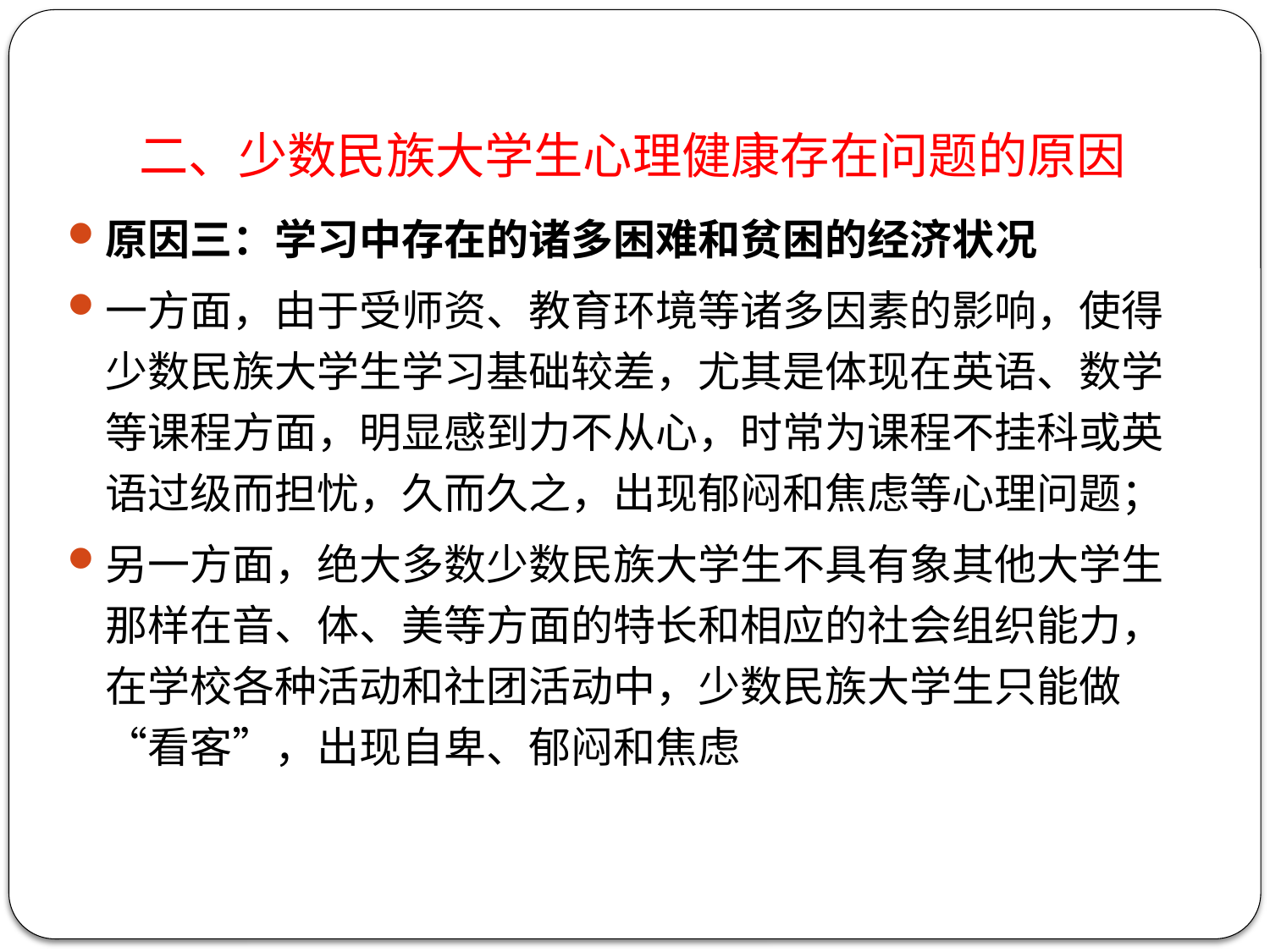

# 二、少数民族大学生心理健康存在问题的原因
原因三：学习中存在的诸多困难和贫困的经济状况
一方面，由于受师资、教育环境等诸多因素的影响，使得少数民族大学生学习基础较差，尤其是体现在英语、数学等课程方面，明显感到力不从心，时常为课程不挂科或英语过级而担忧，久而久之，出现郁闷和焦虑等心理问题；
另一方面，绝大多数少数民族大学生不具有象其他大学生那样在音、体、美等方面的特长和相应的社会组织能力，在学校各种活动和社团活动中，少数民族大学生只能做“看客”，出现自卑、郁闷和焦虑